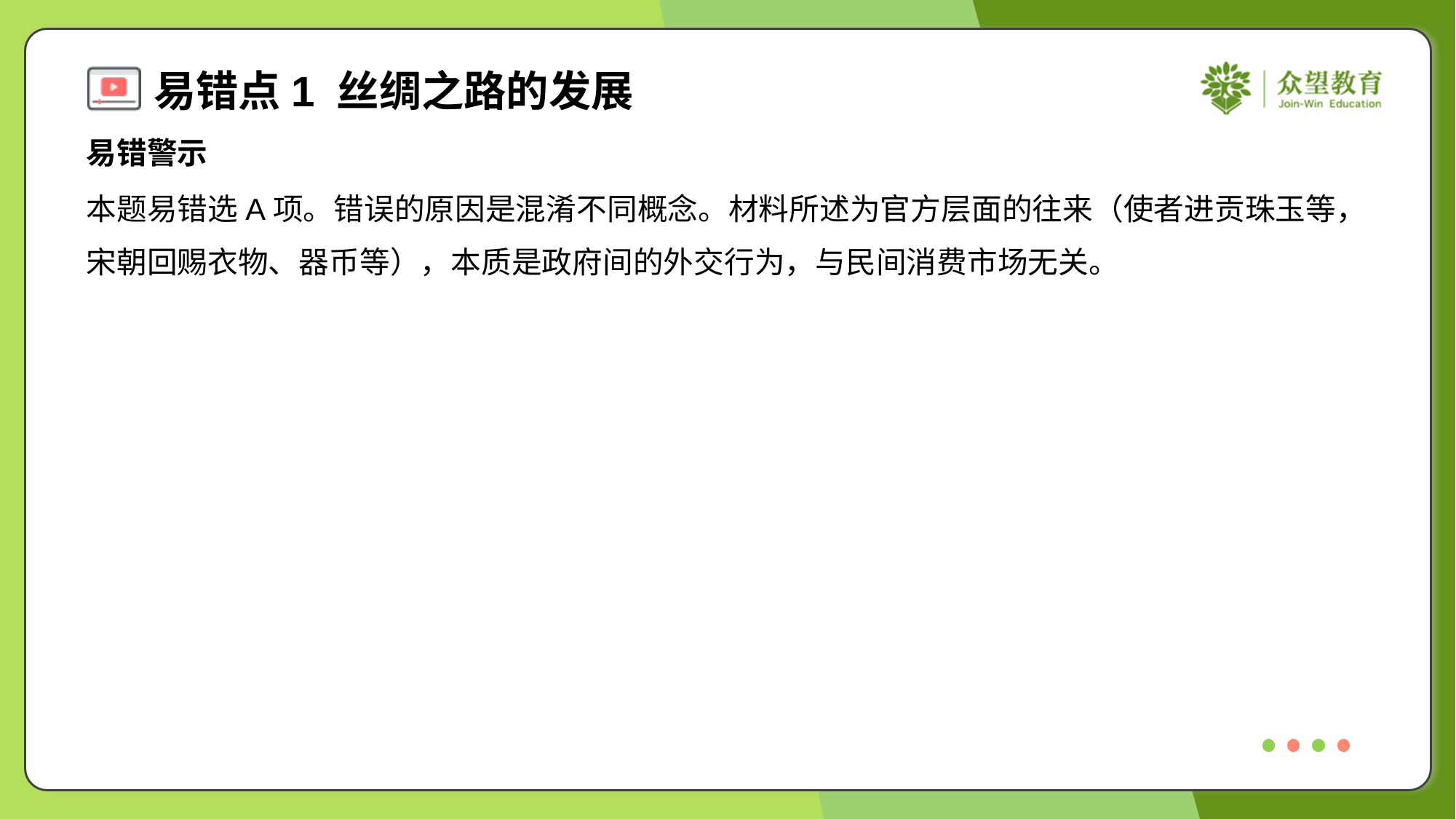

易错警示
本题易错选A项。错误的原因是混淆不同概念。材料所述为官方层面的往来（使者进贡珠玉等，
宋朝回赐衣物、器币等），本质是政府间的外交行为，与民间消费市场无关。